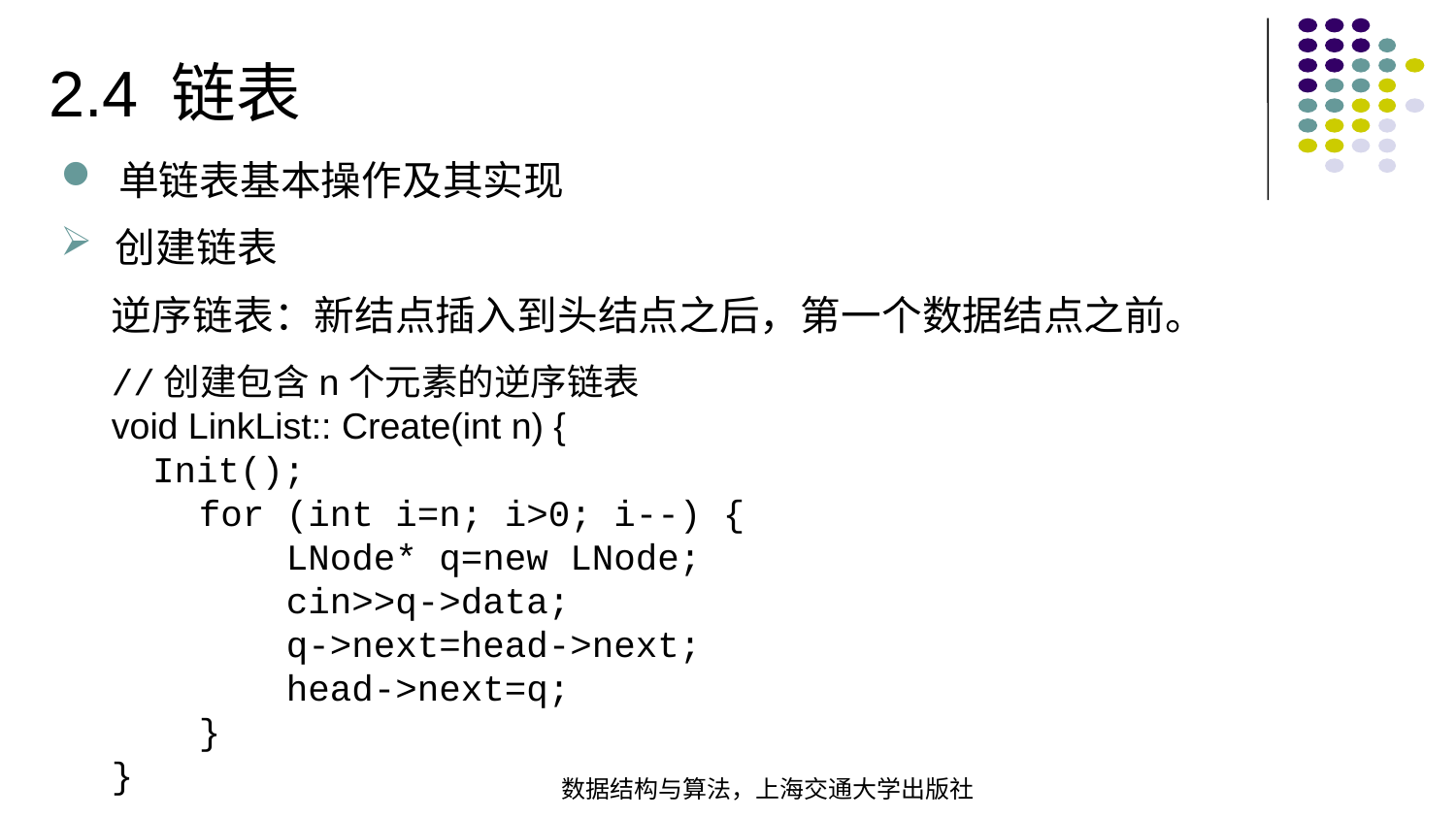

2.4 链表
单链表基本操作及其实现
创建链表
逆序链表：新结点插入到头结点之后，第一个数据结点之前。
//创建包含n个元素的逆序链表void LinkList:: Create(int n) {    Init();    for (int i=n; i>0; i--) {        LNode* q=new LNode;        cin>>q->data;        q->next=head->next;         head->next=q;    }
}